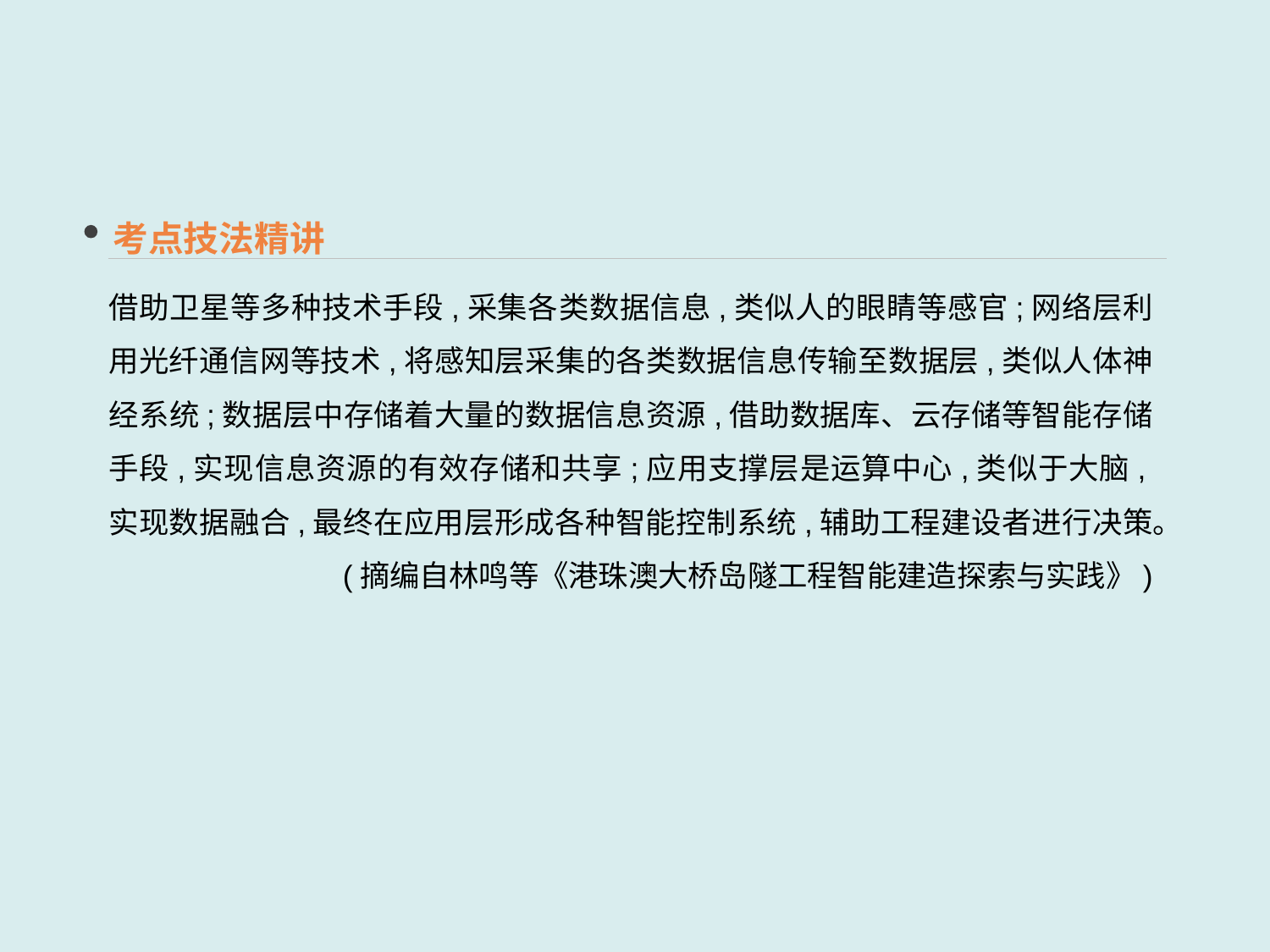

考点技法精讲

借助卫星等多种技术手段,采集各类数据信息,类似人的眼睛等感官;网络层利用光纤通信网等技术,将感知层采集的各类数据信息传输至数据层,类似人体神经系统;数据层中存储着大量的数据信息资源,借助数据库、云存储等智能存储手段,实现信息资源的有效存储和共享;应用支撑层是运算中心,类似于大脑,实现数据融合,最终在应用层形成各种智能控制系统,辅助工程建设者进行决策。
(摘编自林鸣等《港珠澳大桥岛隧工程智能建造探索与实践》)